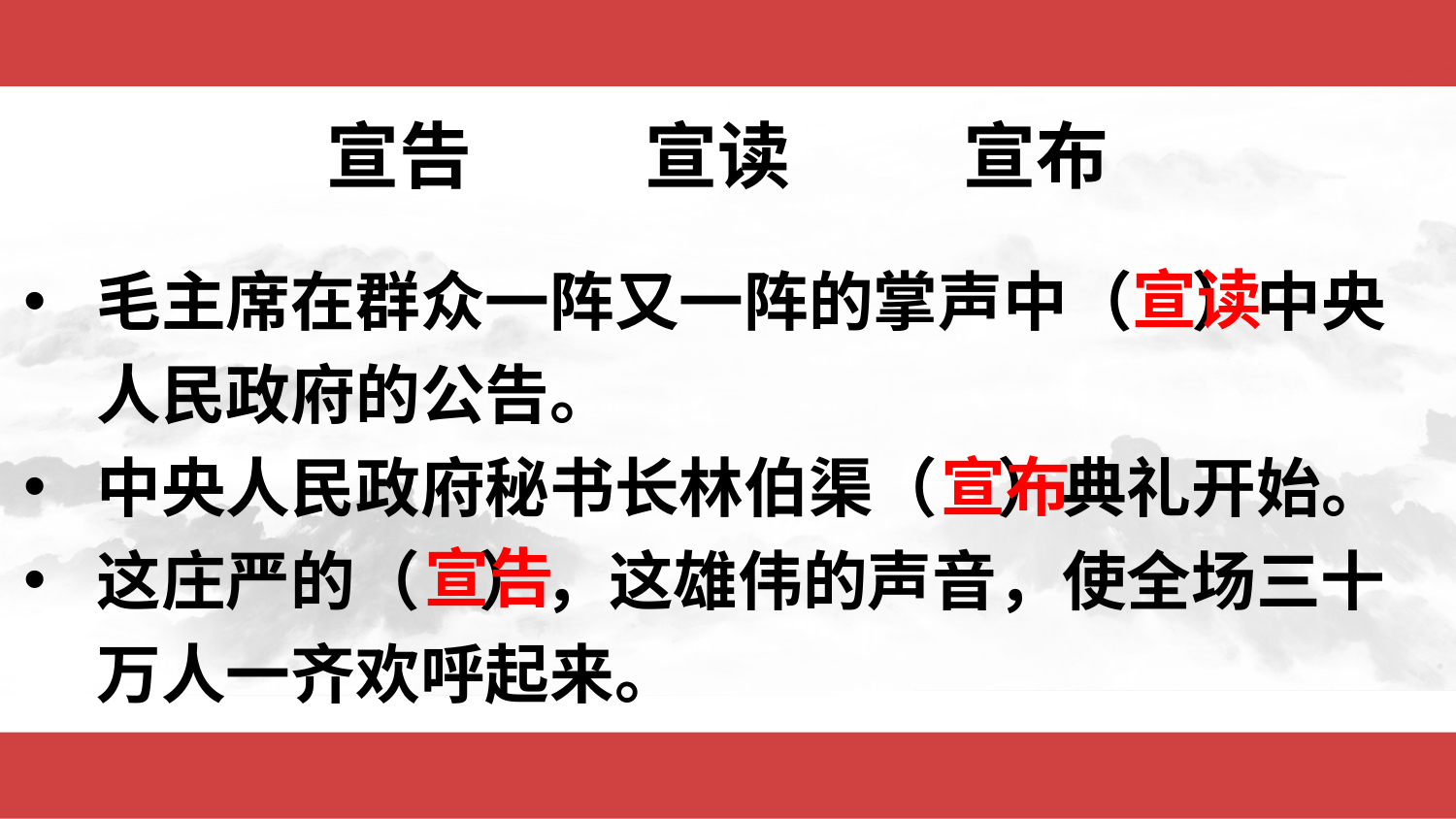

宣告
宣读
宣布
宣读
毛主席在群众一阵又一阵的掌声中（    ）中央人民政府的公告。
中央人民政府秘书长林伯渠（    ）典礼开始。
这庄严的（    ），这雄伟的声音，使全场三十万人一齐欢呼起来。
宣布
宣告